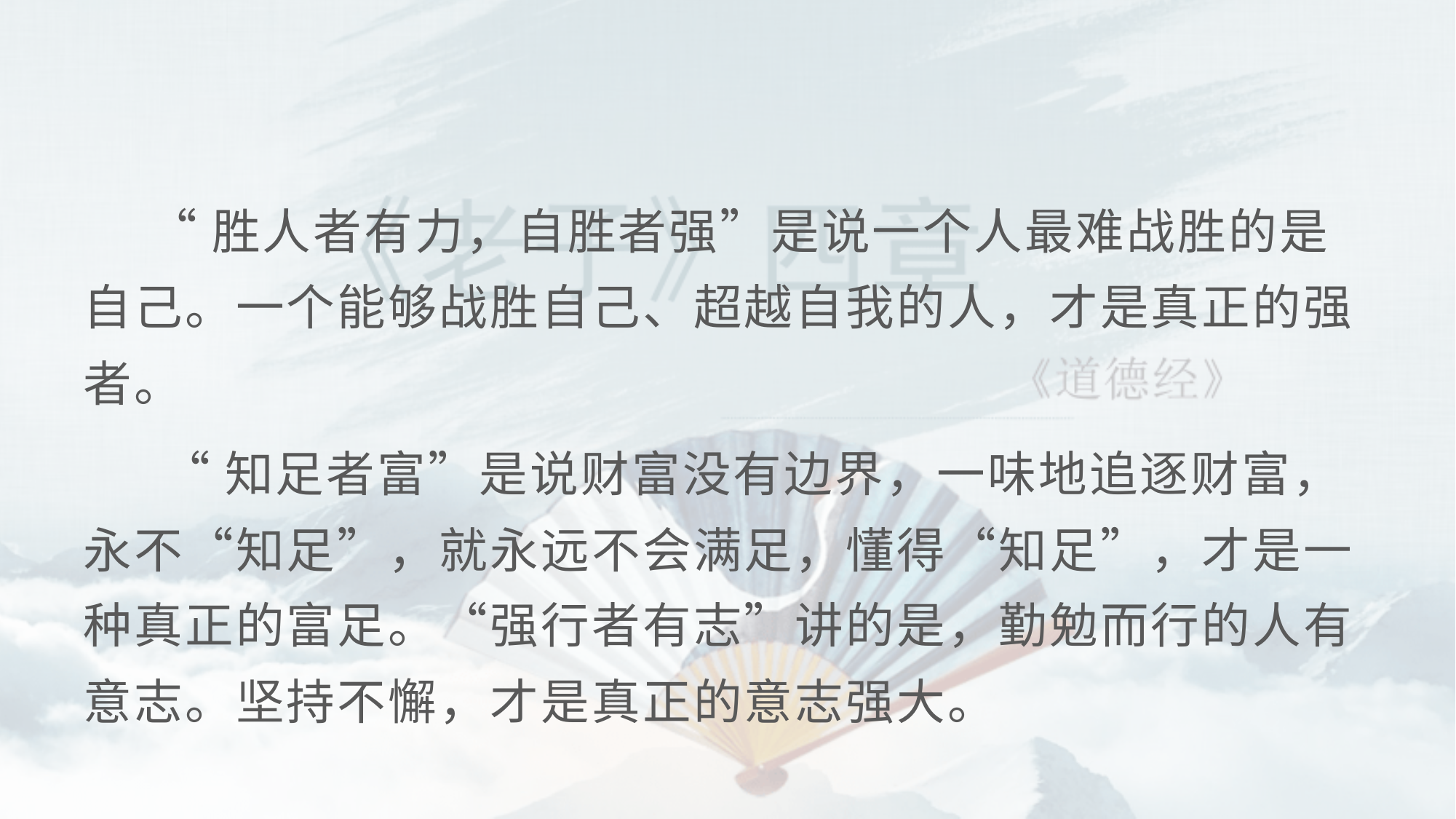

“胜人者有力，自胜者强”是说一个人最难战胜的是自己。一个能够战胜自己、超越自我的人，才是真正的强者。
      “知足者富”是说财富没有边界，一味地追逐财富，永不“知足”，就永远不会满足，懂得“知足”，才是一种真正的富足。“强行者有志”讲的是，勤勉而行的人有意志。坚持不懈，才是真正的意志强大。